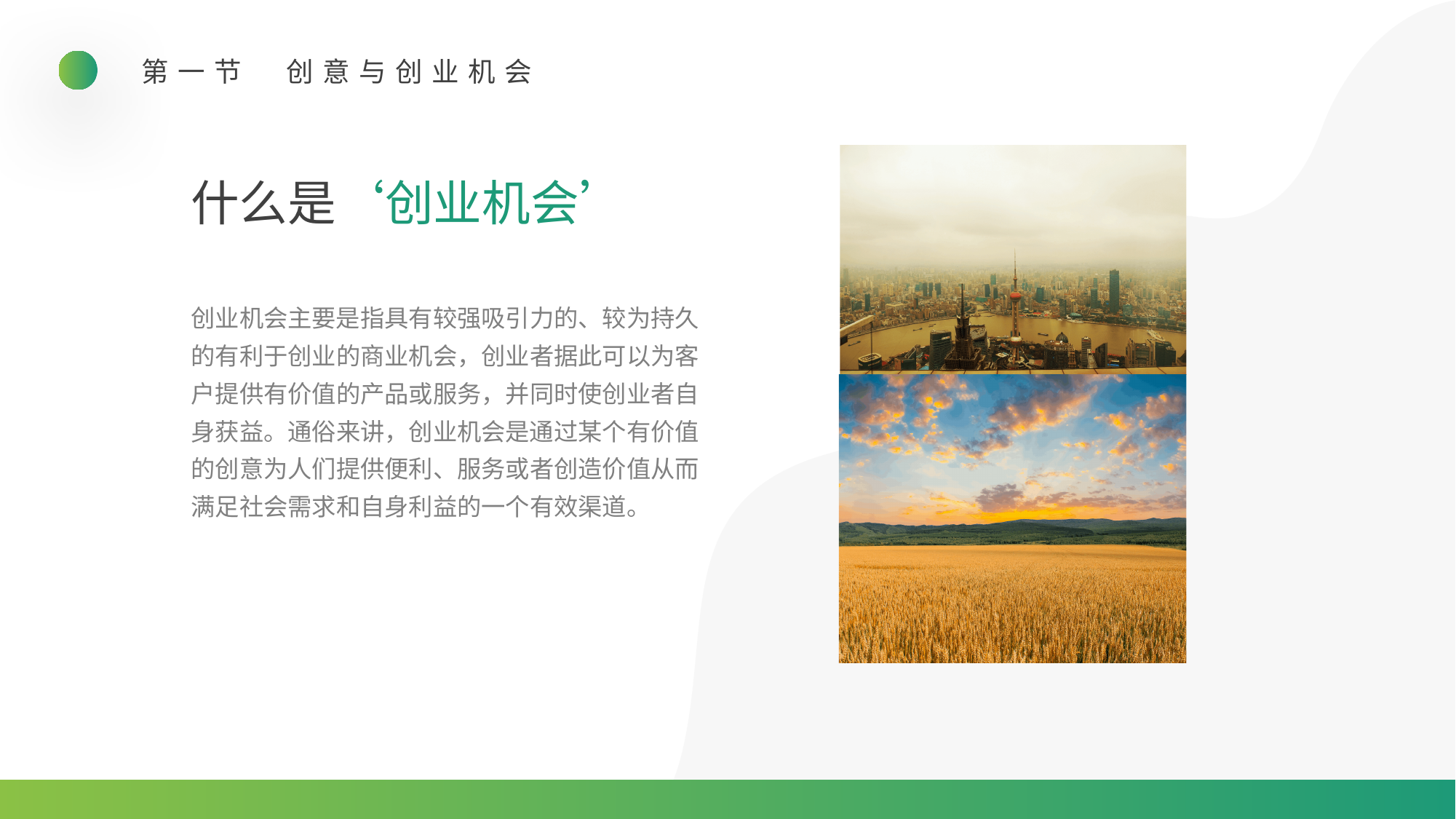

第一节　创意与创业机会

什么是‘创业机会’
创业机会主要是指具有较强吸引力的、较为持久的有利于创业的商业机会，创业者据此可以为客户提供有价值的产品或服务，并同时使创业者自身获益。通俗来讲，创业机会是通过某个有价值的创意为人们提供便利、服务或者创造价值从而满足社会需求和自身利益的一个有效渠道。